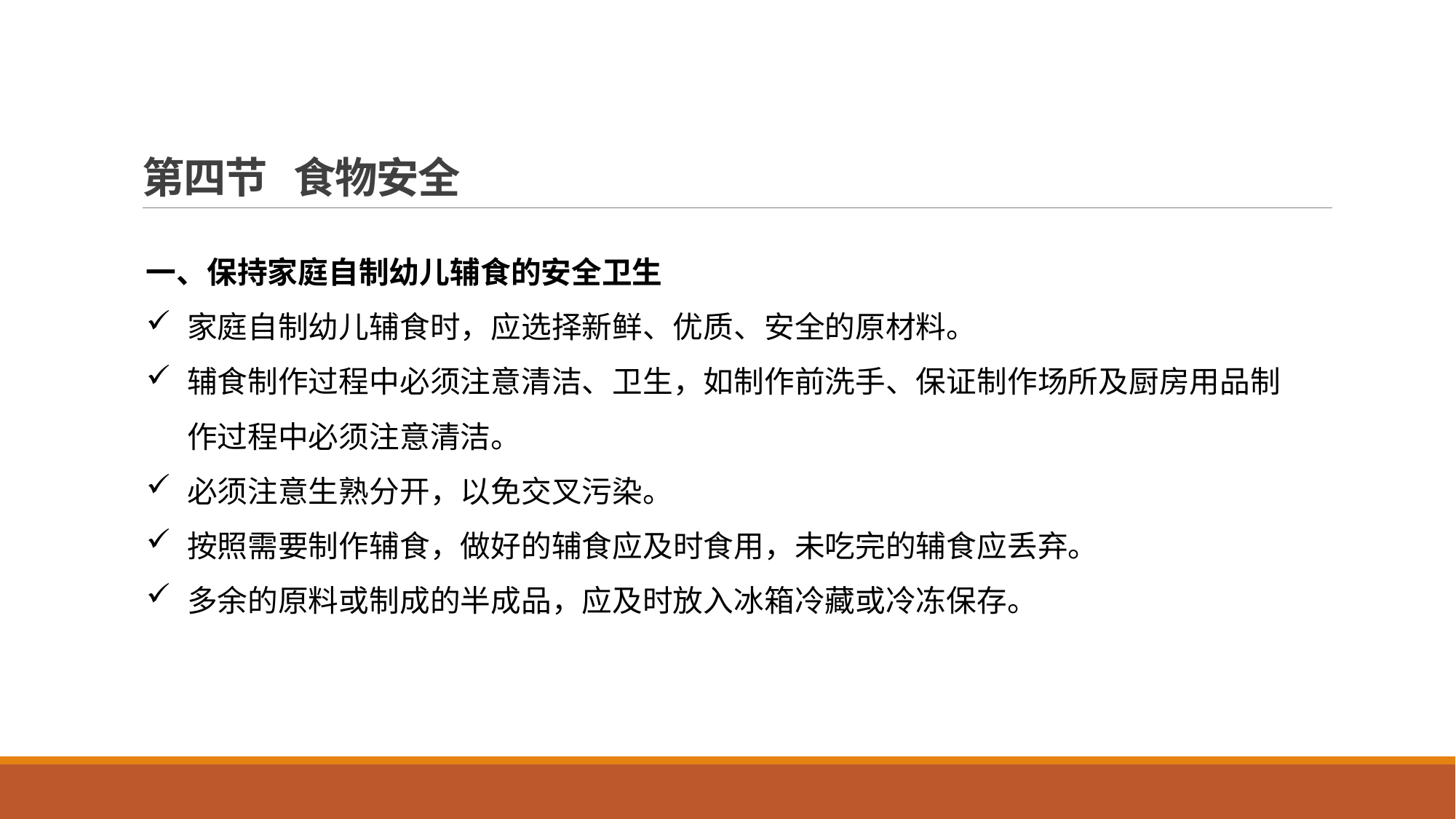

# 第四节   食物安全
一、保持家庭自制幼儿辅食的安全卫生
家庭自制幼儿辅食时，应选择新鲜、优质、安全的原材料。
辅食制作过程中必须注意清洁、卫生，如制作前洗手、保证制作场所及厨房用品制作过程中必须注意清洁。
必须注意生熟分开，以免交叉污染。
按照需要制作辅食，做好的辅食应及时食用，未吃完的辅食应丢弃。
多余的原料或制成的半成品，应及时放入冰箱冷藏或冷冻保存。